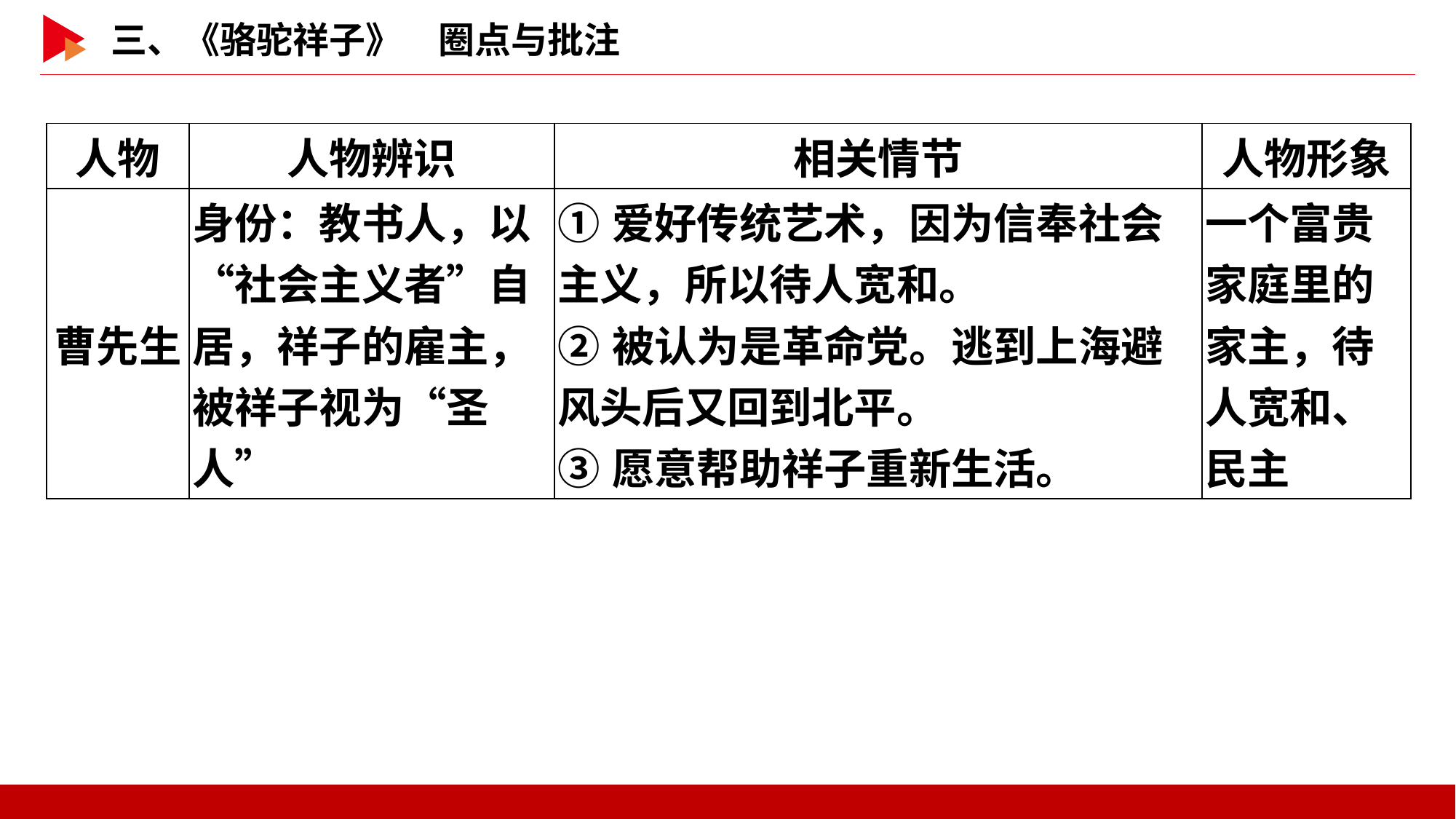

| 人物 | 人物辨识 | 相关情节 | 人物形象 |
| --- | --- | --- | --- |
| 曹先生 | 身份：教书人，以“社会主义者”自居，祥子的雇主，被祥子视为“圣人” | ①爱好传统艺术，因为信奉社会主义，所以待人宽和。 ②被认为是革命党。逃到上海避风头后又回到北平。 ③愿意帮助祥子重新生活。 | 一个富贵家庭里的家主，待人宽和、民主 |